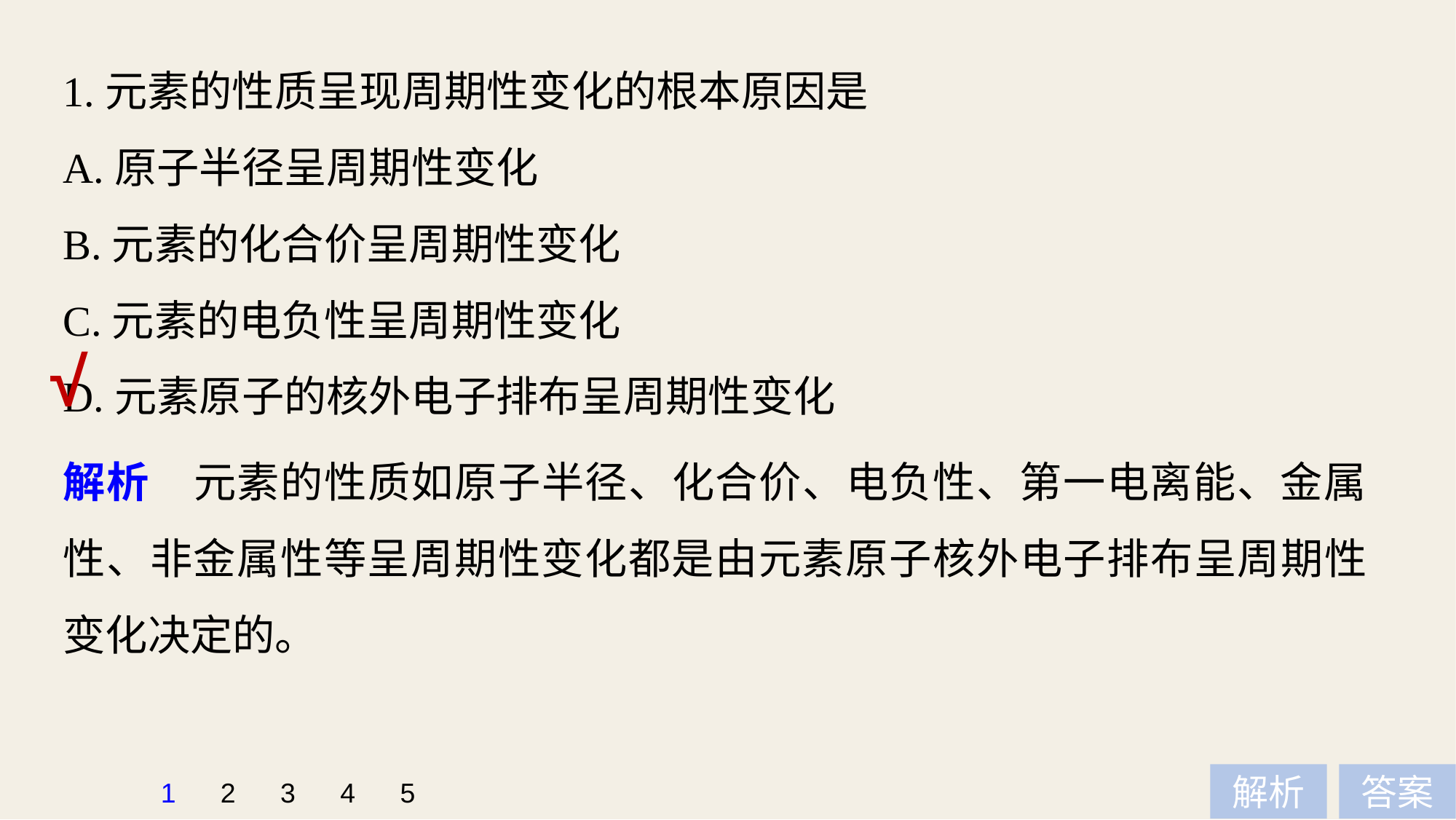

1.元素的性质呈现周期性变化的根本原因是
A.原子半径呈周期性变化
B.元素的化合价呈周期性变化
C.元素的电负性呈周期性变化
D.元素原子的核外电子排布呈周期性变化
√
解析　元素的性质如原子半径、化合价、电负性、第一电离能、金属性、非金属性等呈周期性变化都是由元素原子核外电子排布呈周期性变化决定的。
1
2
3
4
5
解析
答案